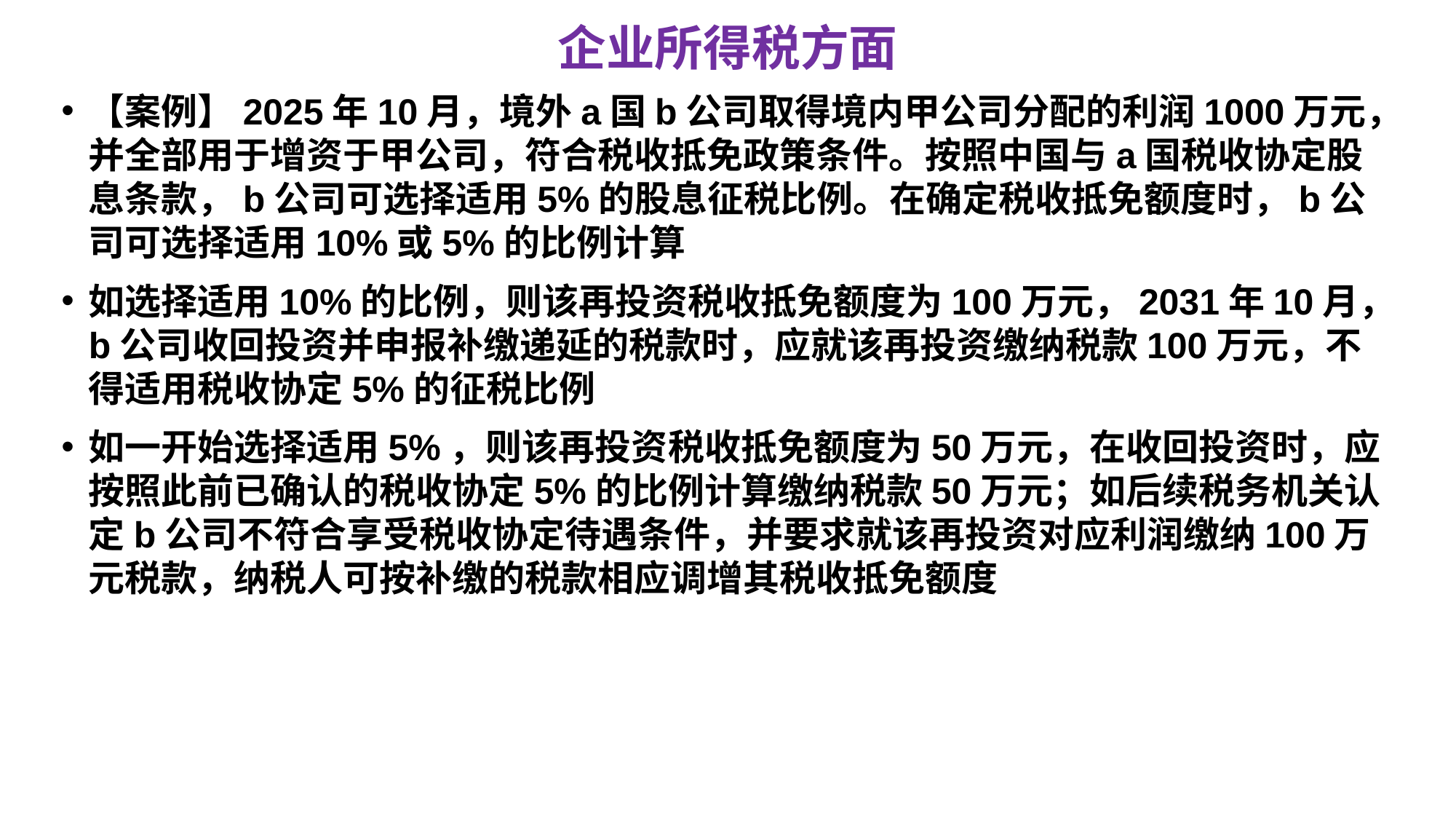

# 企业所得税方面
【案例】2025年10月，境外a国b公司取得境内甲公司分配的利润1000万元，并全部用于增资于甲公司，符合税收抵免政策条件。按照中国与a国税收协定股息条款，b公司可选择适用5%的股息征税比例。在确定税收抵免额度时，b公司可选择适用10%或5%的比例计算
如选择适用10%的比例，则该再投资税收抵免额度为100万元，2031年10月，b公司收回投资并申报补缴递延的税款时，应就该再投资缴纳税款100万元，不得适用税收协定5%的征税比例
如一开始选择适用5%，则该再投资税收抵免额度为50万元，在收回投资时，应按照此前已确认的税收协定5%的比例计算缴纳税款50万元；如后续税务机关认定b公司不符合享受税收协定待遇条件，并要求就该再投资对应利润缴纳100万元税款，纳税人可按补缴的税款相应调增其税收抵免额度